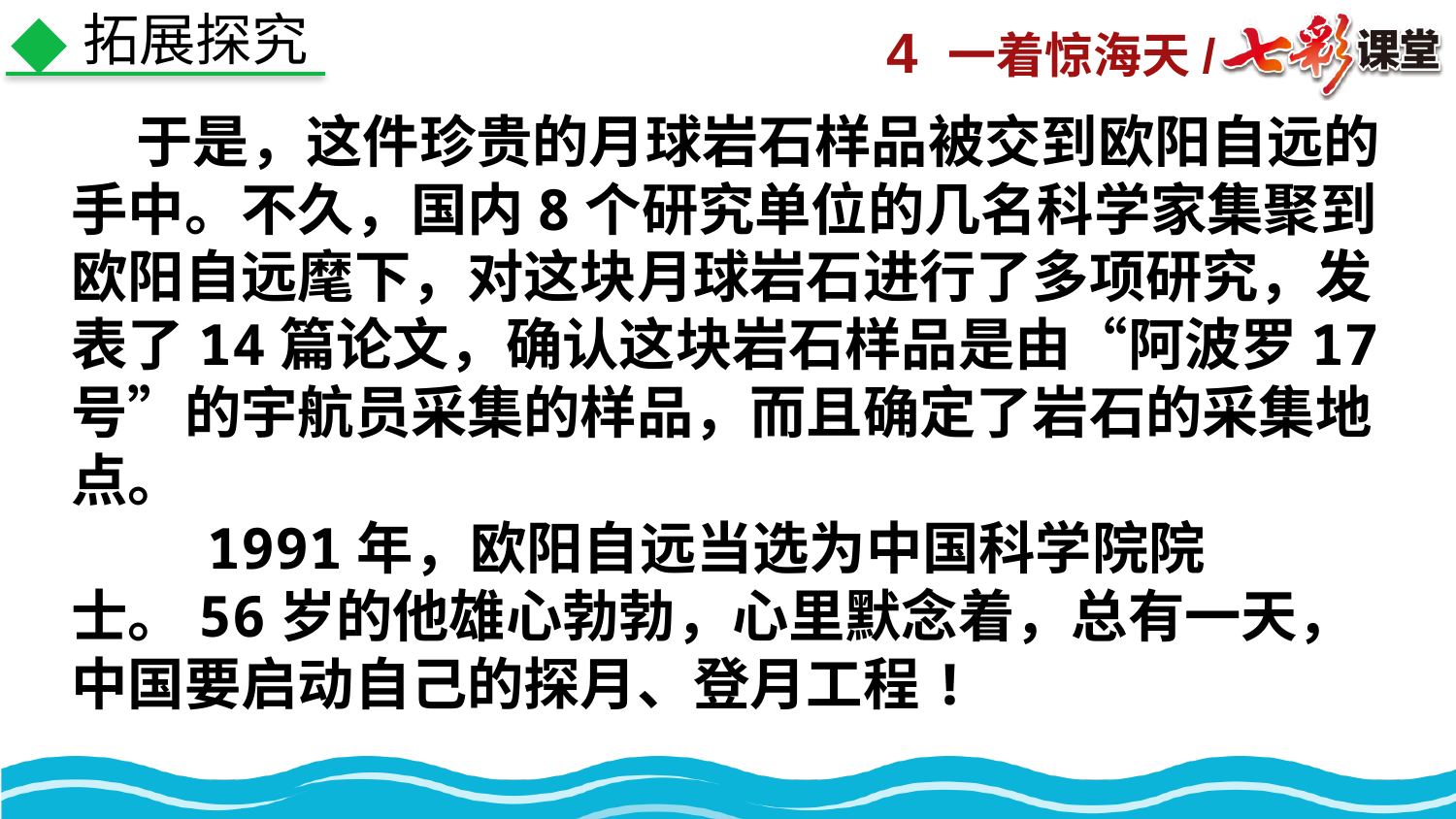

拓展探究

    于是，这件珍贵的月球岩石样品被交到欧阳自远的手中。不久，国内8个研究单位的几名科学家集聚到欧阳自远麾下，对这块月球岩石进行了多项研究，发表了14篇论文，确认这块岩石样品是由“阿波罗17号”的宇航员采集的样品，而且确定了岩石的采集地点。
    1991年，欧阳自远当选为中国科学院院士。56岁的他雄心勃勃，心里默念着，总有一天，中国要启动自己的探月、登月工程!